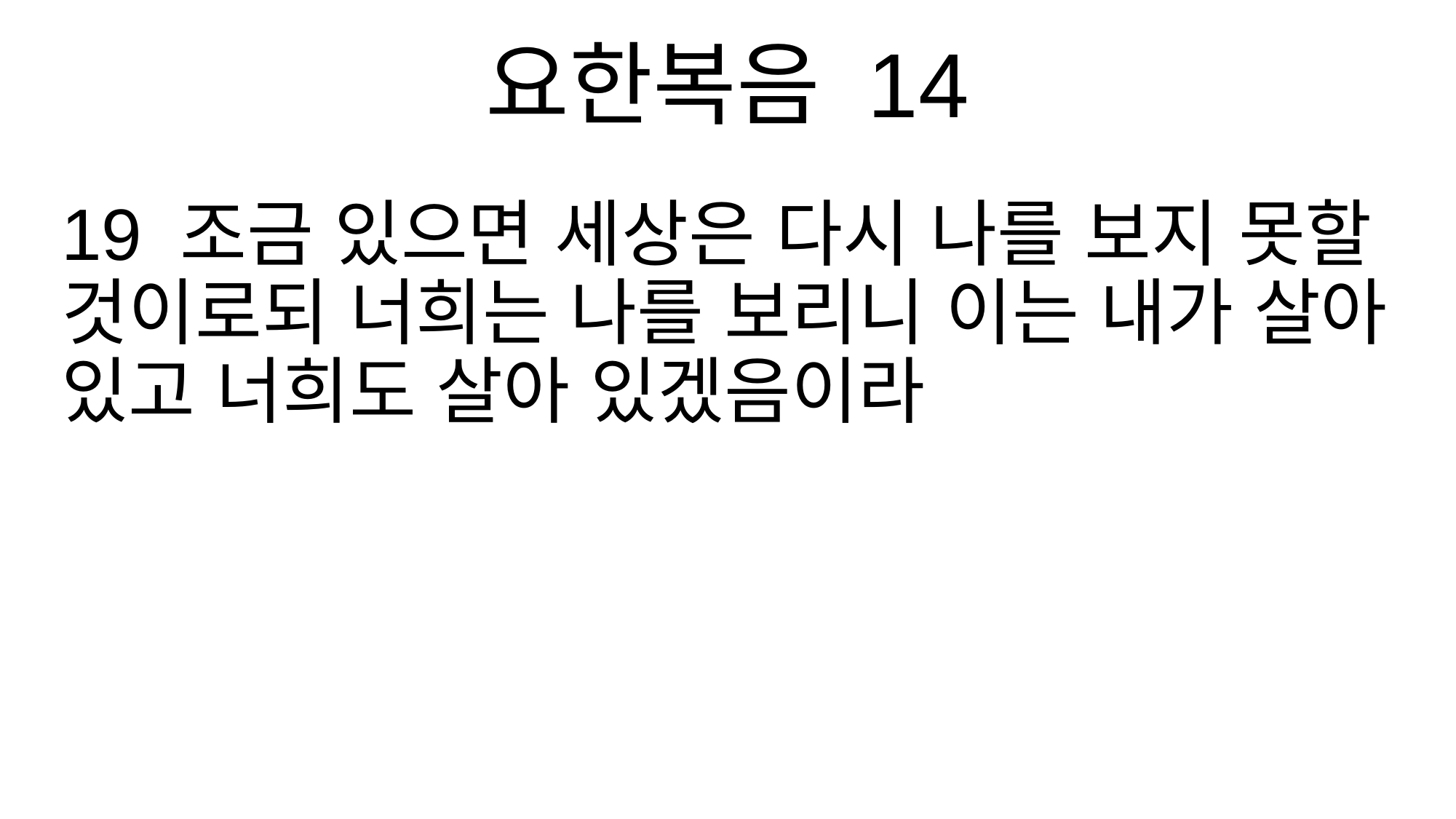

요한복음 14
19 조금 있으면 세상은 다시 나를 보지 못할 것이로되 너희는 나를 보리니 이는 내가 살아 있고 너희도 살아 있겠음이라